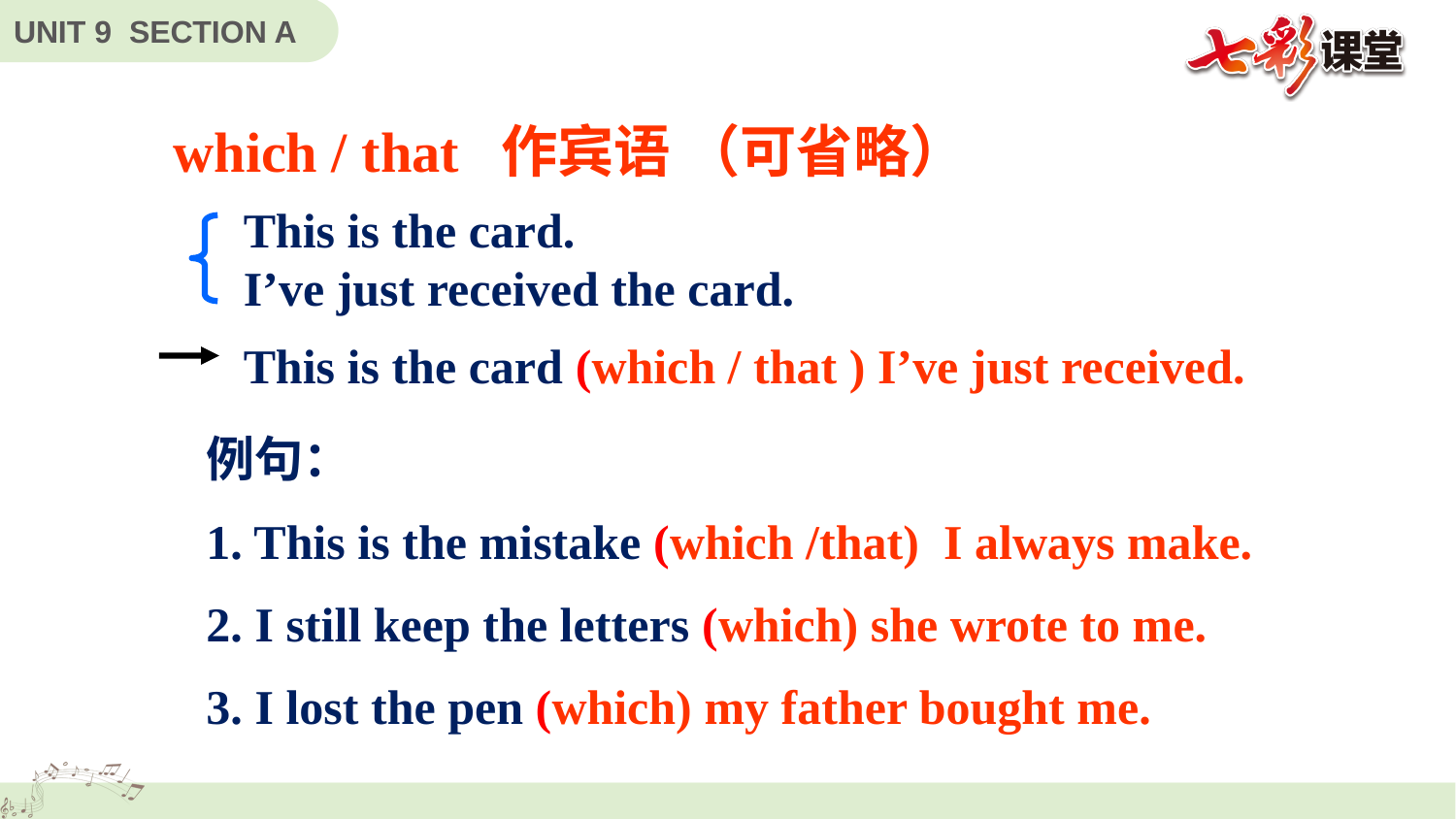

which / that  作宾语 （可省略）
This is the card.
I’ve just received the card.

This is the card (which / that ) I’ve just received.

例句：
1. This is the mistake (which /that)  I always make.
2. I still keep the letters (which) she wrote to me.
3. I lost the pen (which) my father bought me.